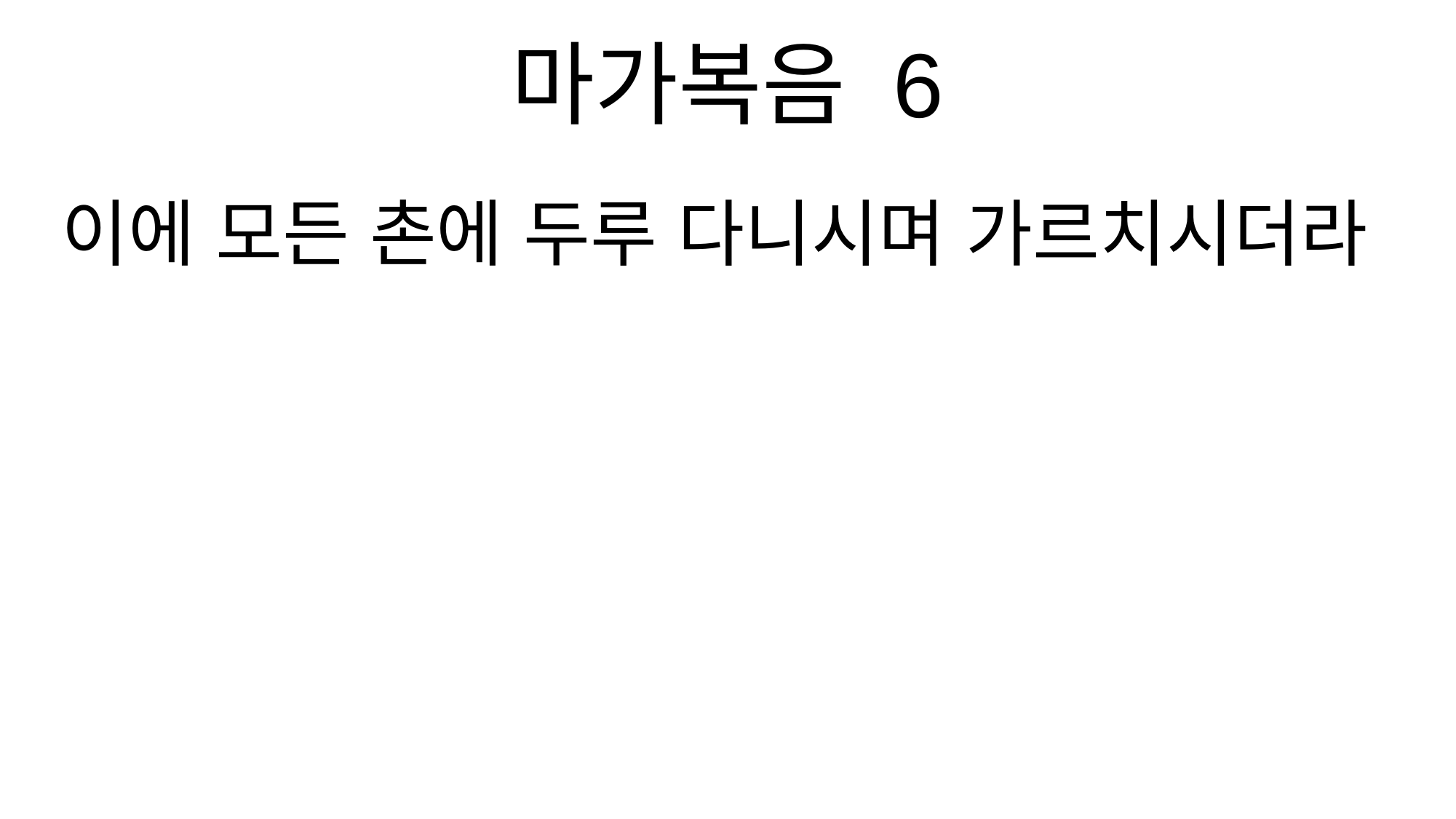

마가복음 6
이에 모든 촌에 두루 다니시며 가르치시더라